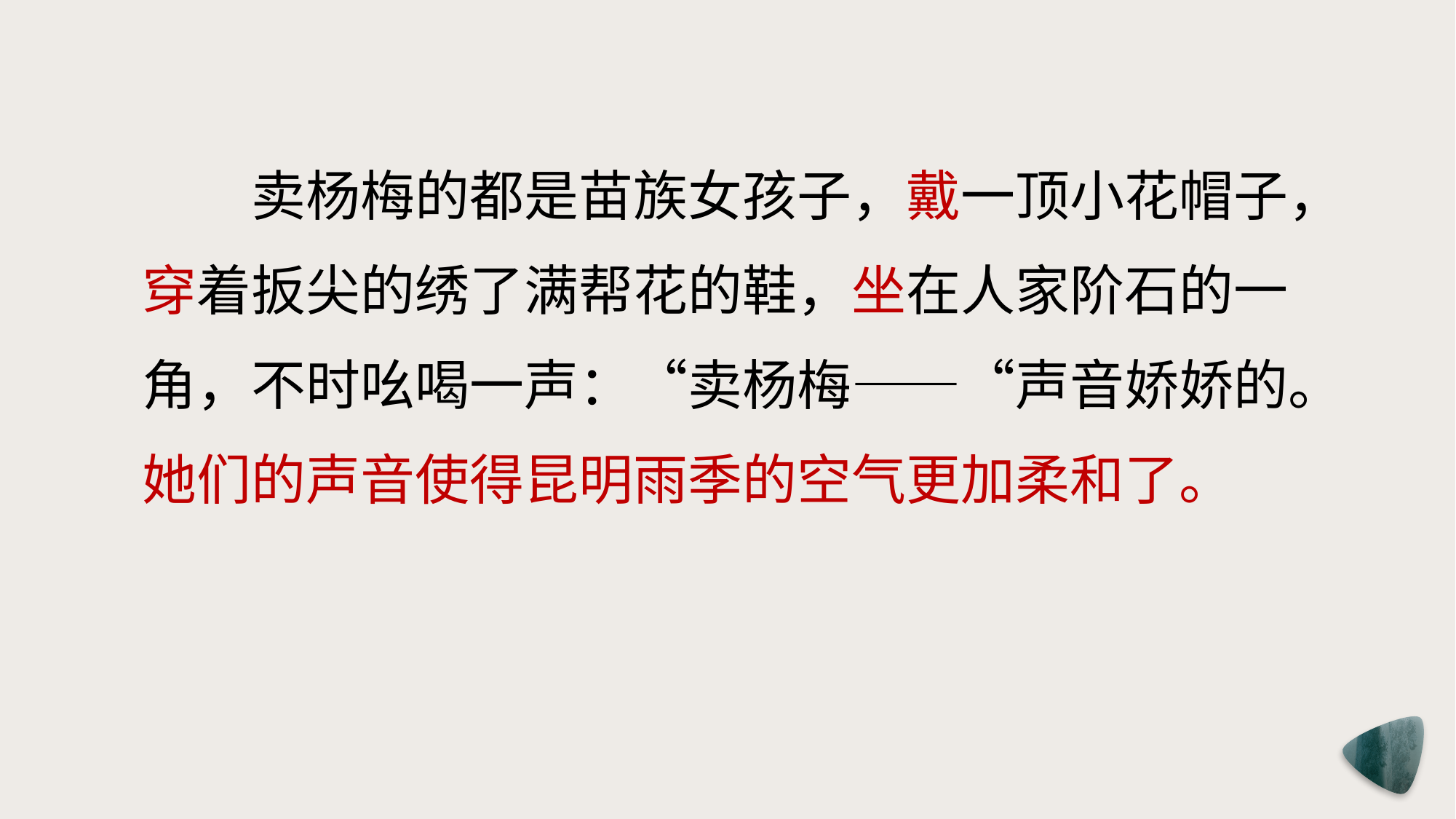

卖杨梅的都是苗族女孩子，戴一顶小花帽子，穿着扳尖的绣了满帮花的鞋，坐在人家阶石的一角，不时吆喝一声：“卖杨梅——“声音娇娇的。她们的声音使得昆明雨季的空气更加柔和了。